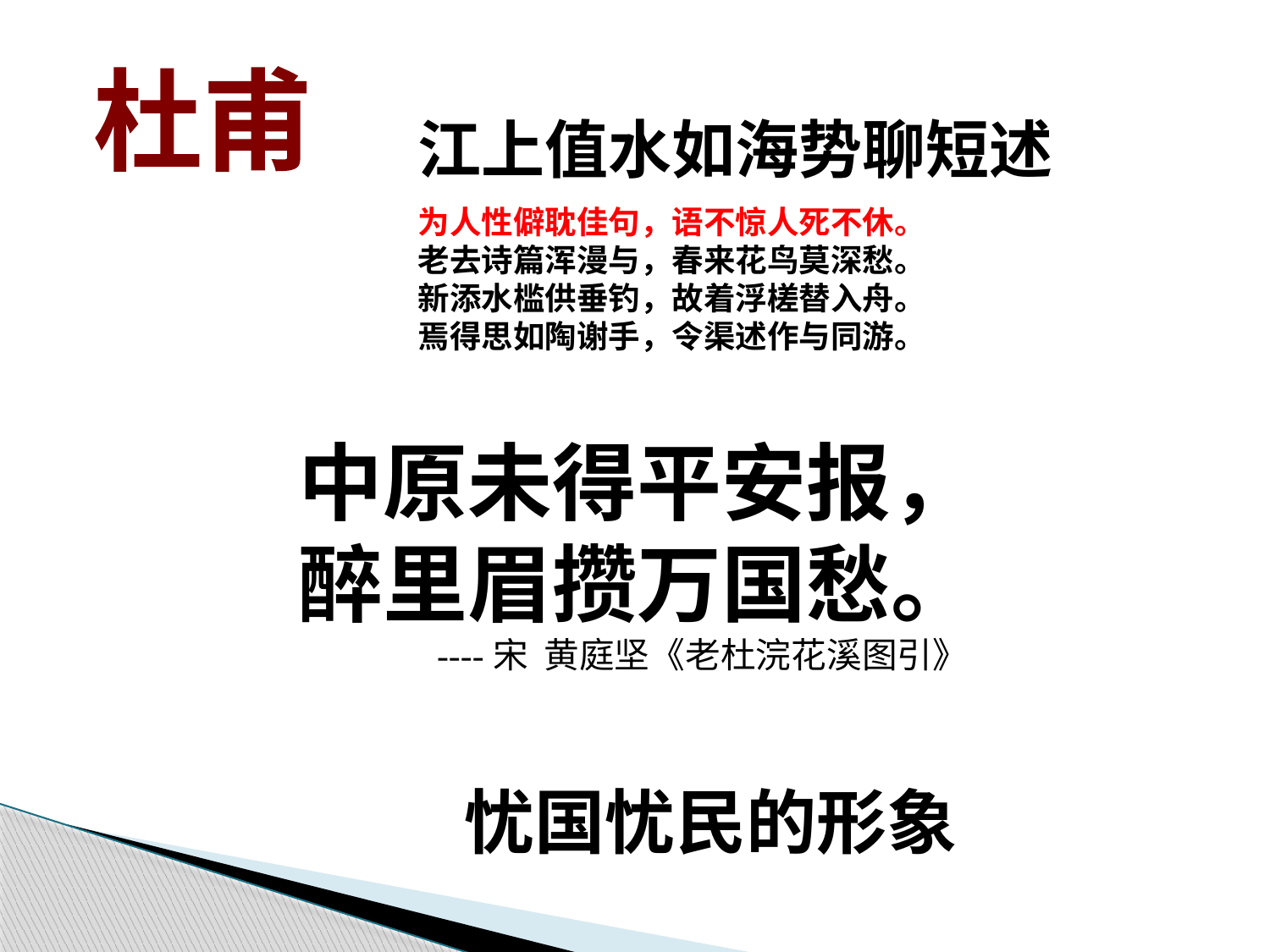

杜甫
江上值水如海势聊短述

为人性僻耽佳句，语不惊人死不休。
老去诗篇浑漫与，春来花鸟莫深愁。
新添水槛供垂钓，故着浮槎替入舟。
焉得思如陶谢手，令渠述作与同游。
中原未得平安报，
醉里眉攒万国愁。
----宋  黄庭坚《老杜浣花溪图引》

忧国忧民的形象